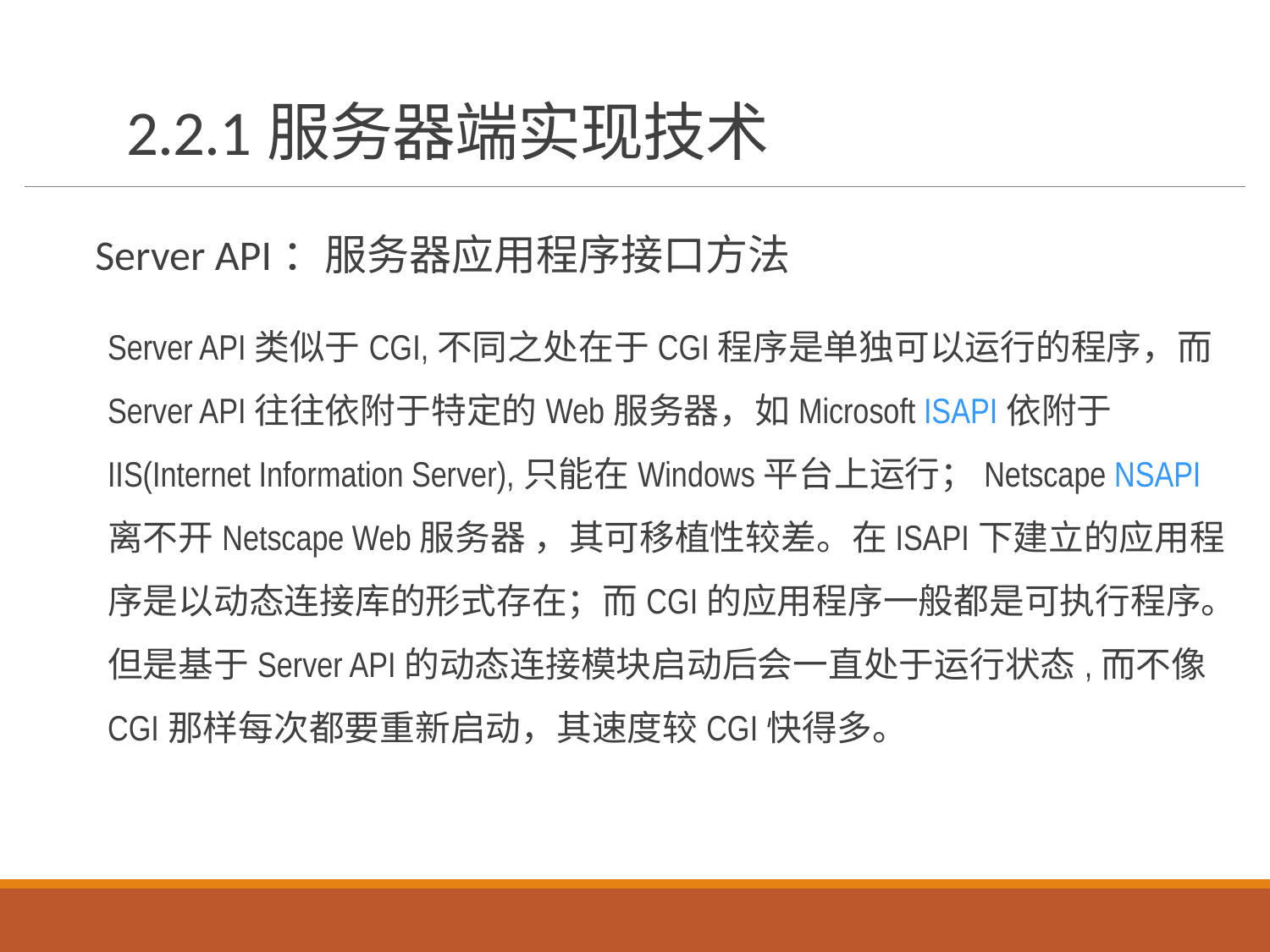

# 2.2.1服务器端实现技术
Server API：服务器应用程序接口方法
Server API类似于CGI,不同之处在于CGI程序是单独可以运行的程序，而Server API往往依附于特定的Web服务器，如Microsoft ISAPI依附于IIS(Internet Information Server),只能在Windows平台上运行；Netscape NSAPI离不开Netscape Web服务器 ，其可移植性较差。在ISAPI下建立的应用程序是以动态连接库的形式存在；而CGI的应用程序一般都是可执行程序。 但是基于Server API的动态连接模块启动后会一直处于运行状态,而不像CGI那样每次都要重新启动，其速度较CGI快得多。